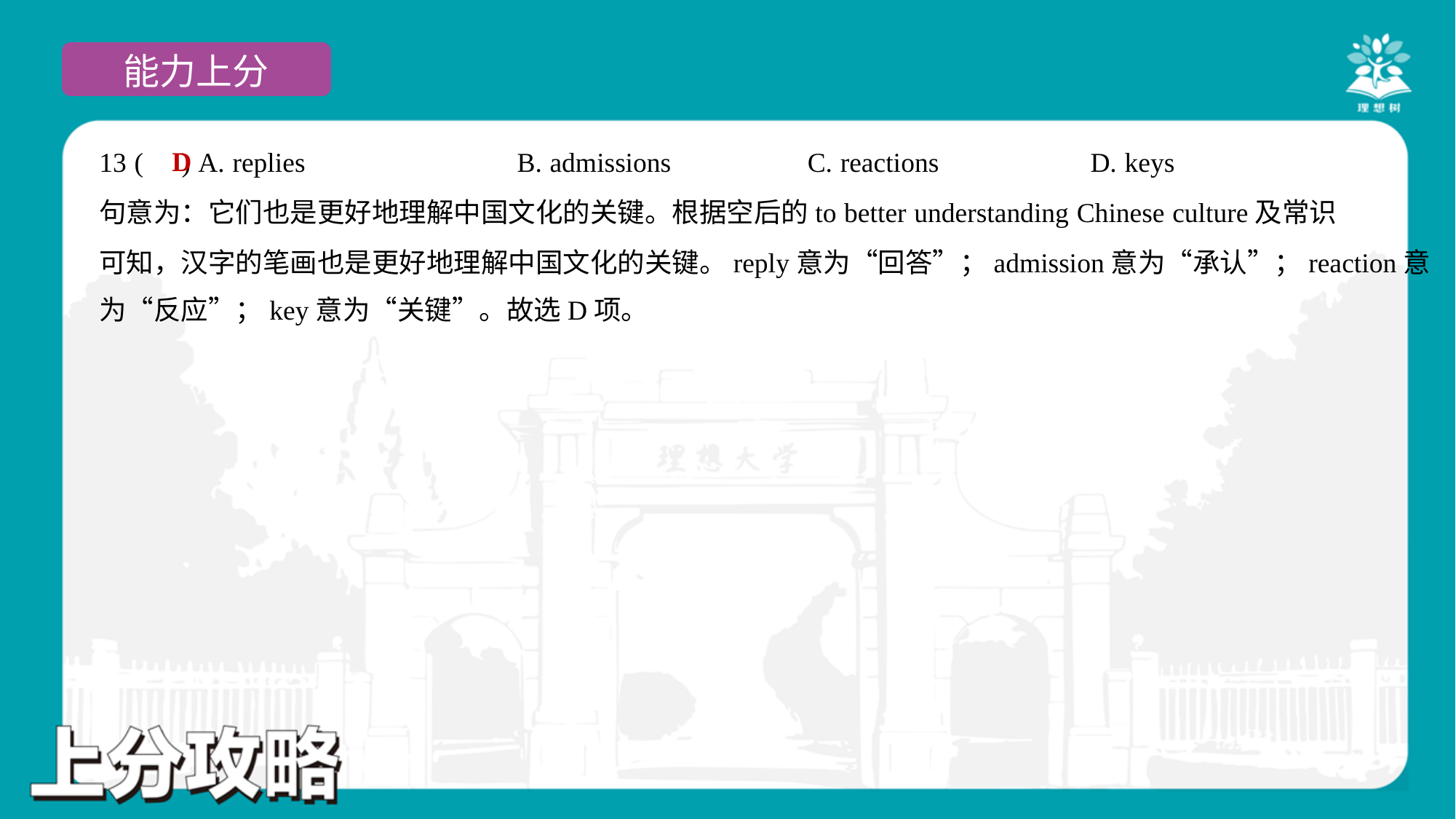

D
13 (     ) A. replies	B. admissions	C. reactions	D. keys
句意为：它们也是更好地理解中国文化的关键。根据空后的to better understanding Chinese culture及常识
可知，汉字的笔画也是更好地理解中国文化的关键。reply意为“回答”；admission意为“承认”；reaction意
为“反应”；key意为“关键”。故选D项。